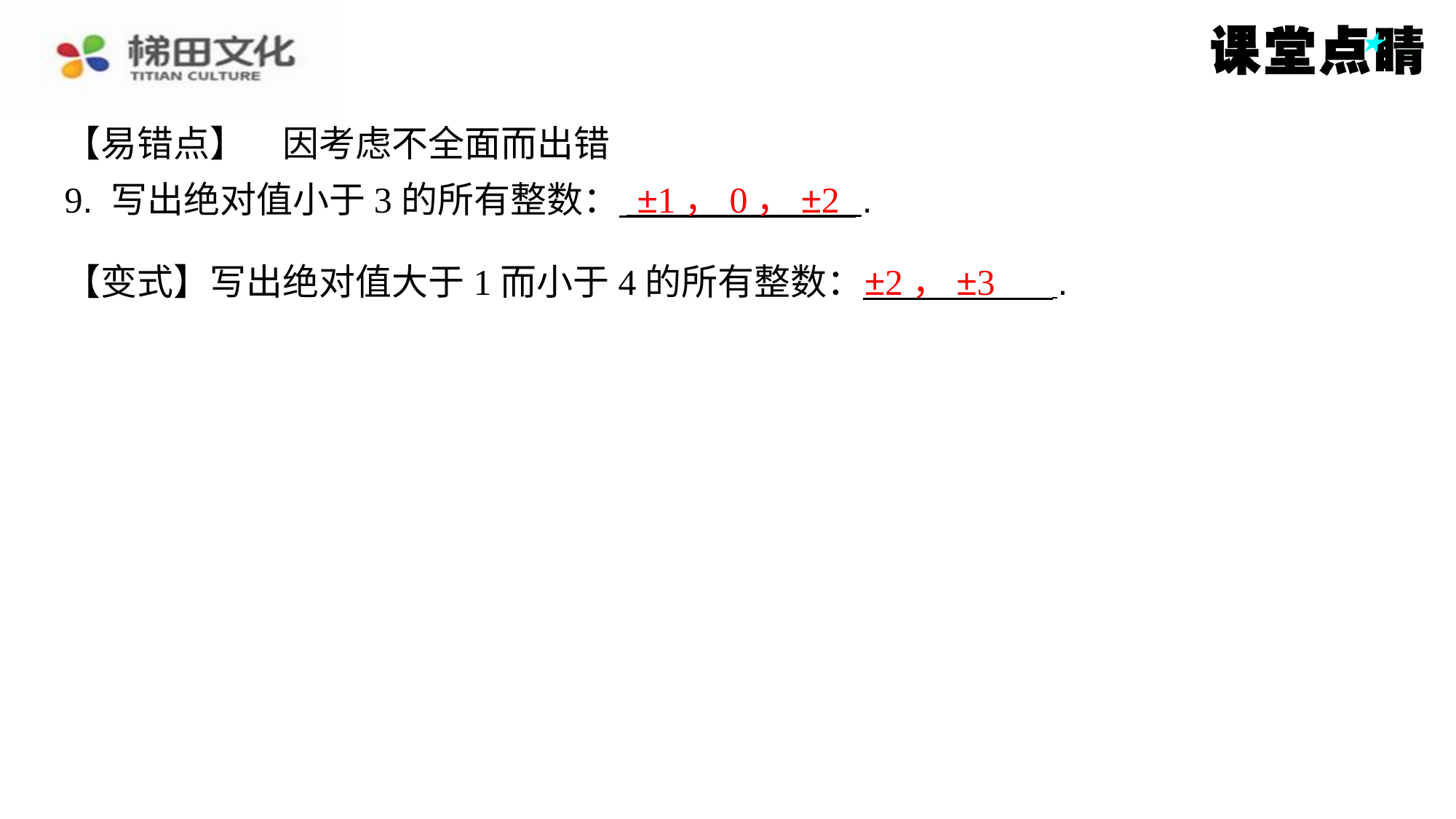

【易错点】　因考虑不全面而出错
9. 写出绝对值小于3的所有整数：                                    ⁠.
±1，0，±2
±2，±3
【变式】写出绝对值大于1而小于4的所有整数：                             ⁠.